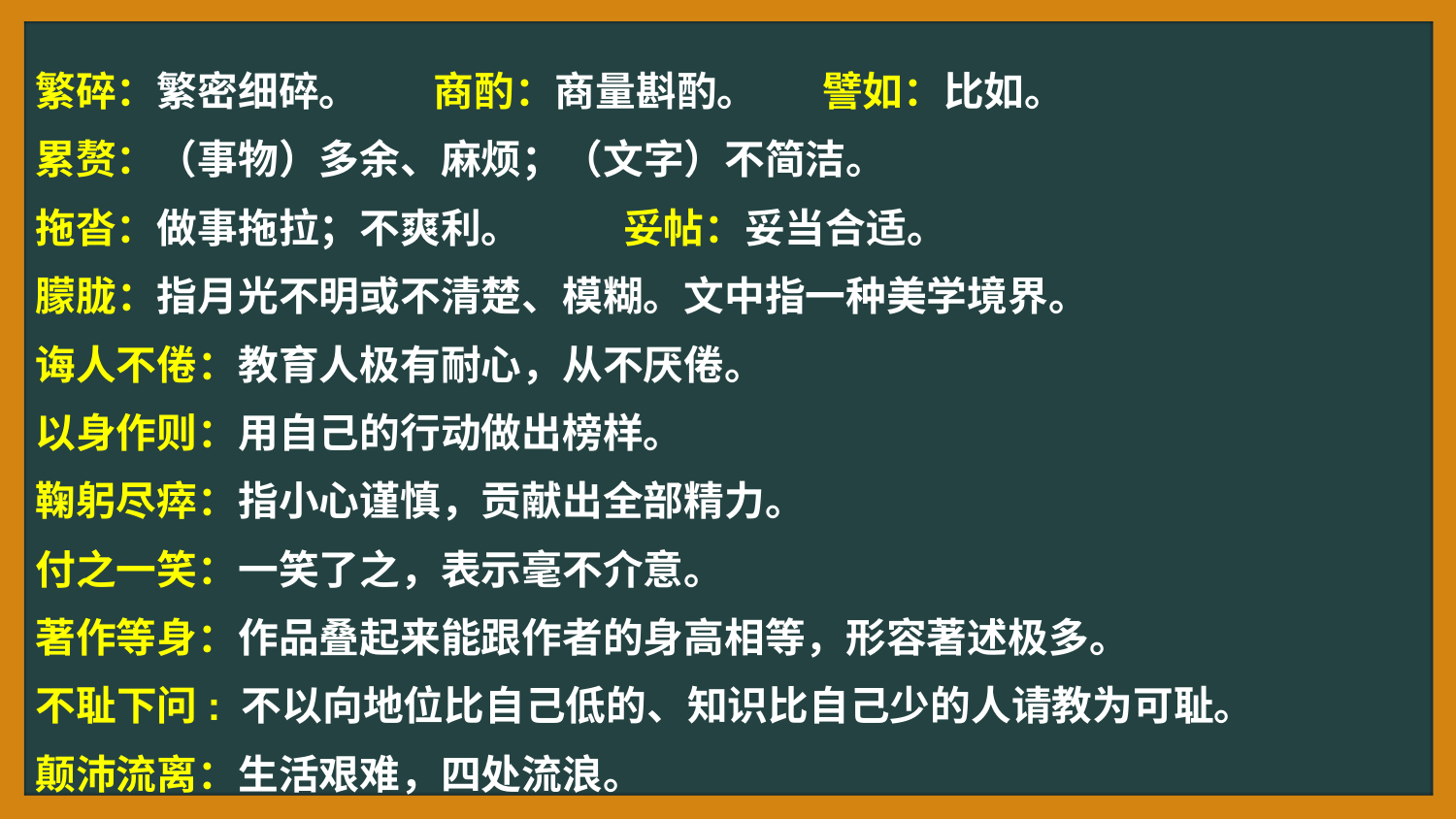

繁碎：繁密细碎。        商酌：商量斟酌。       譬如：比如。
累赘：（事物）多余、麻烦；（文字）不简洁。
拖沓：做事拖拉；不爽利。           妥帖：妥当合适。
朦胧：指月光不明或不清楚、模糊。文中指一种美学境界。
诲人不倦：教育人极有耐心，从不厌倦。
以身作则：用自己的行动做出榜样。
鞠躬尽瘁：指小心谨慎，贡献出全部精力。
付之一笑：一笑了之，表示毫不介意。
著作等身：作品叠起来能跟作者的身高相等，形容著述极多。
不耻下问: 不以向地位比自己低的、知识比自己少的人请教为可耻。
颠沛流离：生活艰难，四处流浪。